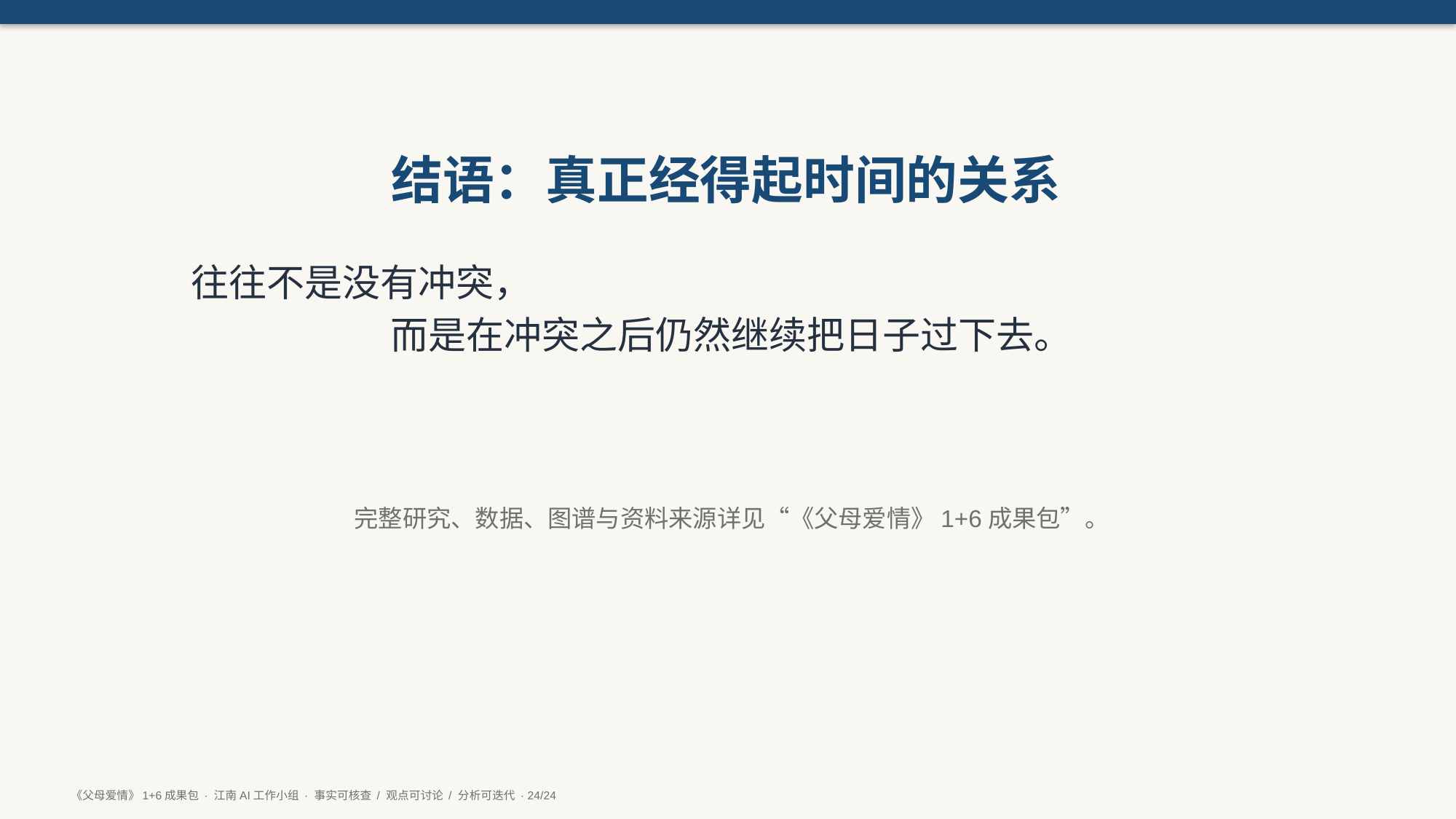

结语：真正经得起时间的关系
往往不是没有冲突，
而是在冲突之后仍然继续把日子过下去。
完整研究、数据、图谱与资料来源详见“《父母爱情》1+6成果包”。
《父母爱情》1+6成果包 · 江南AI工作小组 · 事实可核查 / 观点可讨论 / 分析可迭代 · 24/24